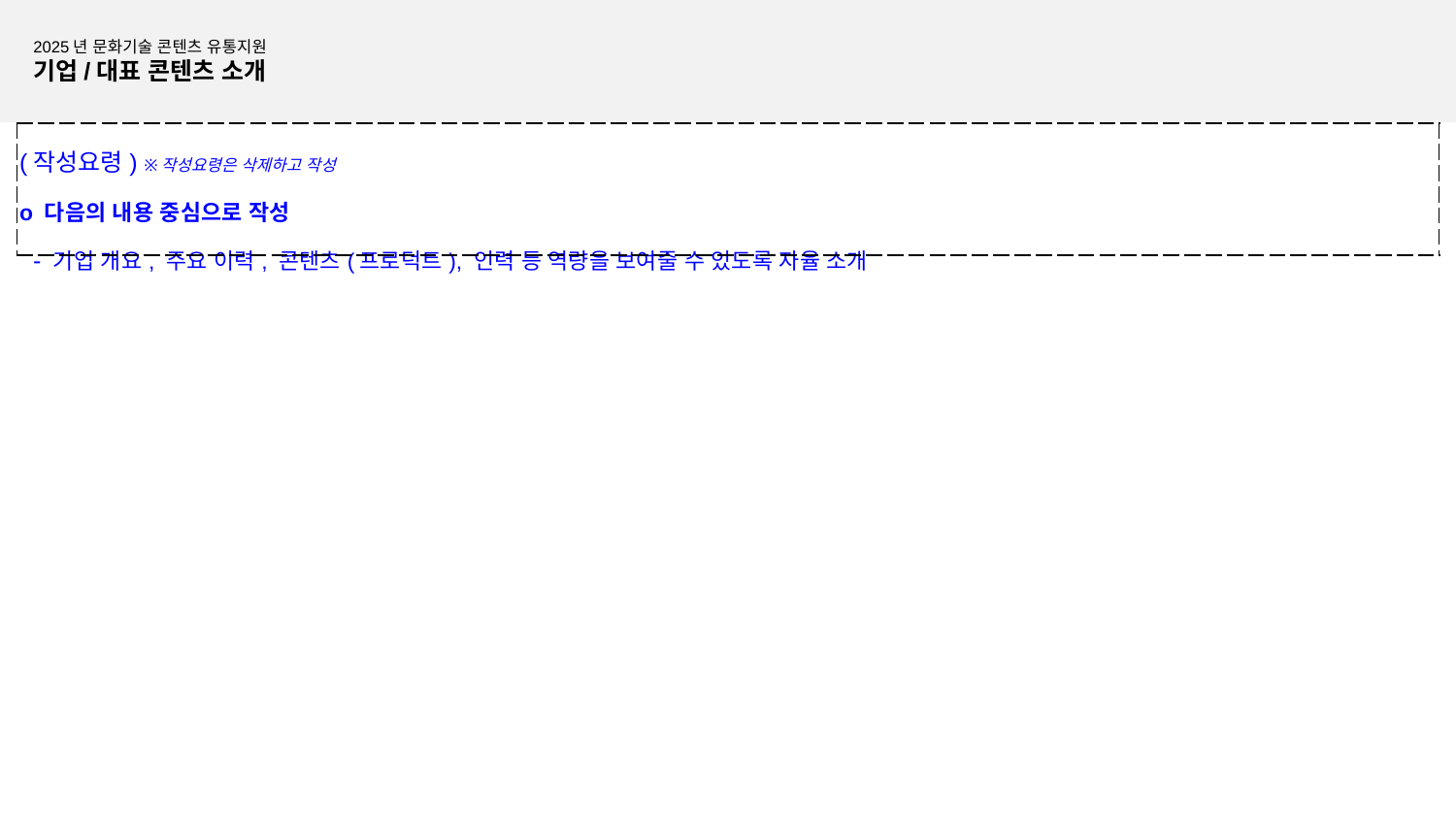

2025년 문화기술 콘텐츠 유통지원
기업/대표 콘텐츠 소개
| (작성요령) ※작성요령은 삭제하고 작성 o 다음의 내용 중심으로 작성 - 기업 개요, 주요 이력, 콘텐츠(프로덕트), 인력 등 역량을 보여줄 수 있도록 자율 소개 |
| --- |